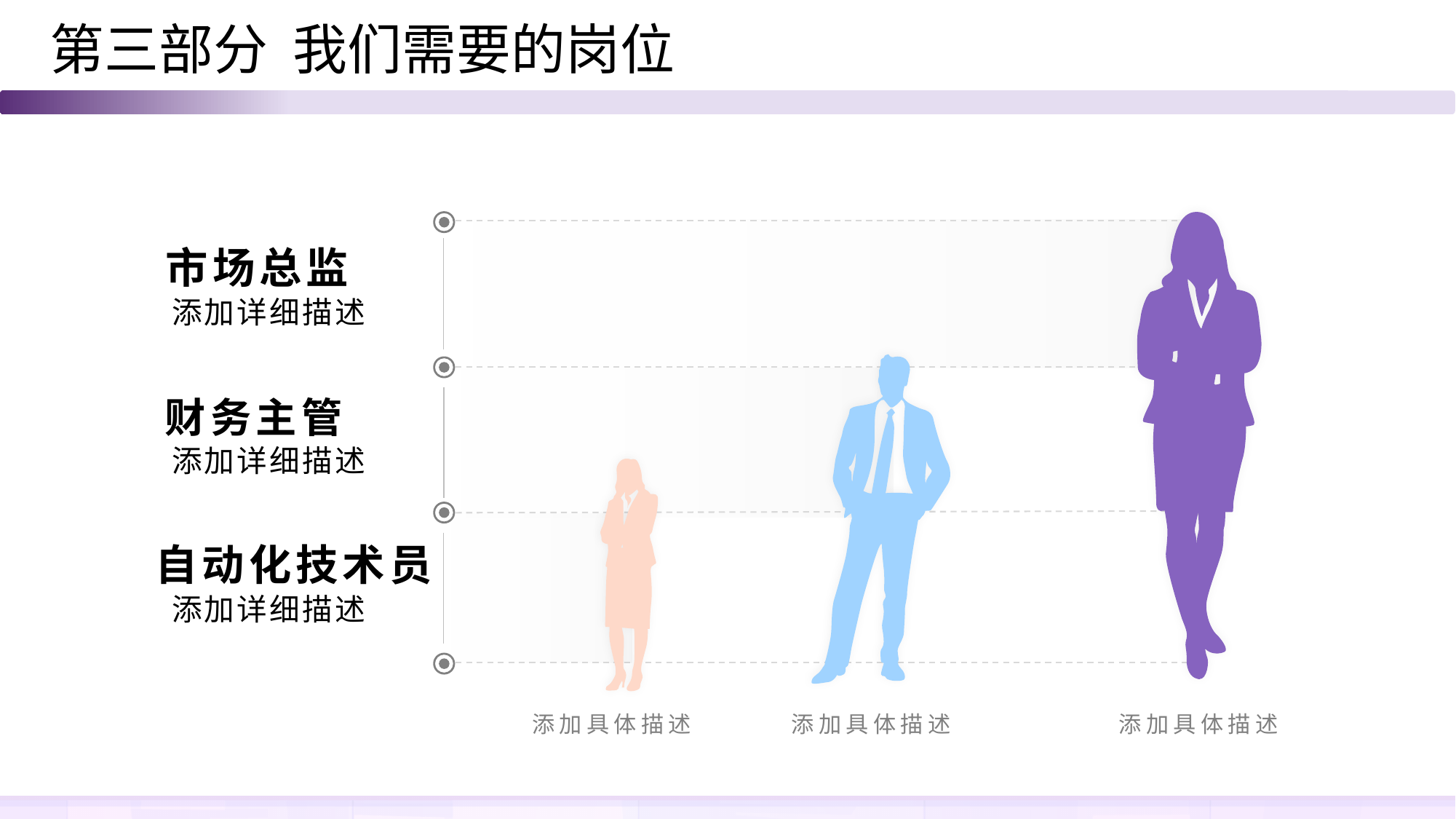

第三部分  我们需要的岗位

市场总监
添加详细描述

财务主管
添加详细描述

自动化技术员
添加详细描述

添加具体描述
添加具体描述
添加具体描述